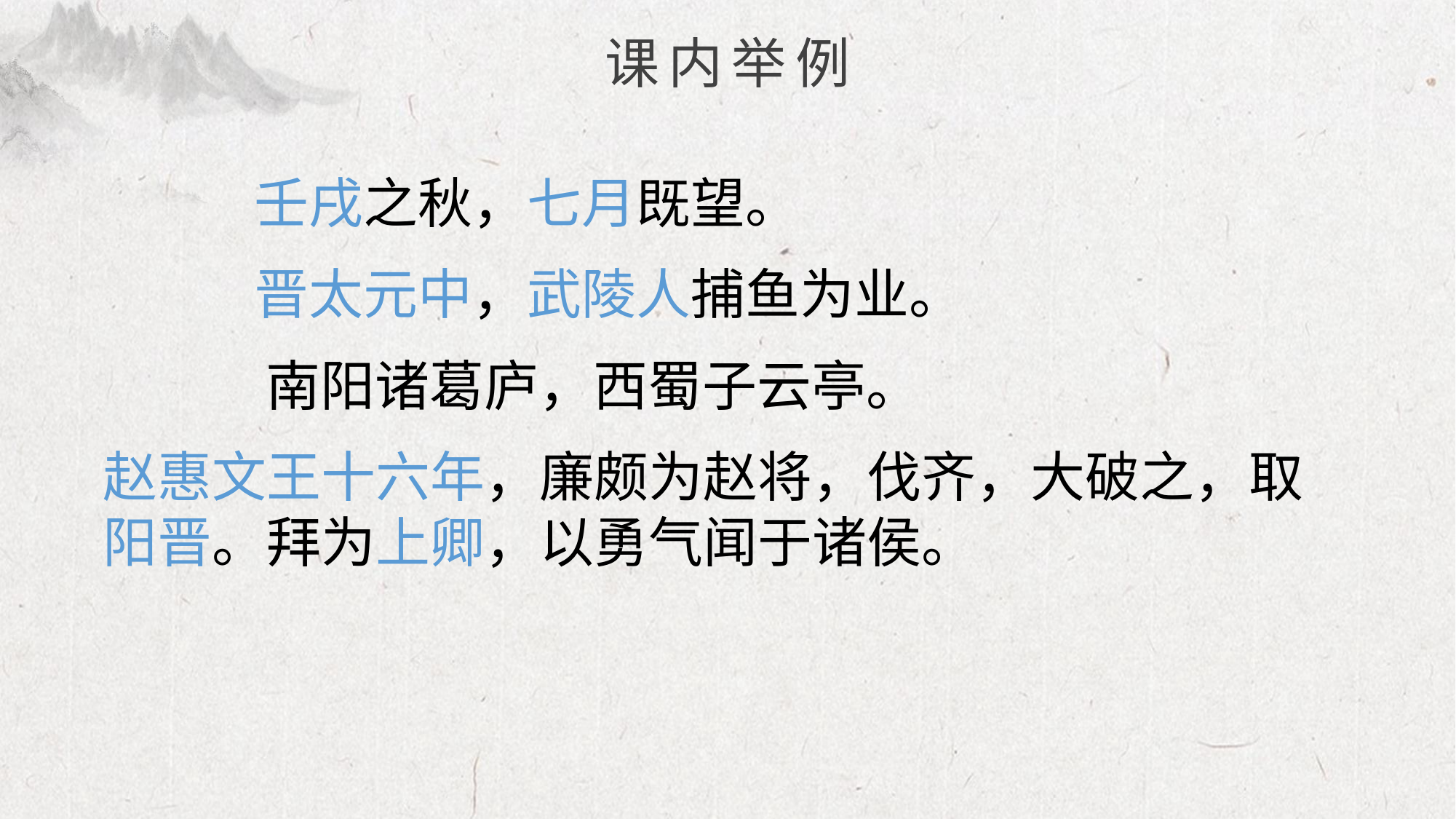

课内举例
壬戌之秋，七月既望。
晋太元中，武陵人捕鱼为业。
南阳诸葛庐，西蜀子云亭。
赵惠文王十六年，廉颇为赵将，伐齐，大破之，取阳晋。拜为上卿，以勇气闻于诸侯。